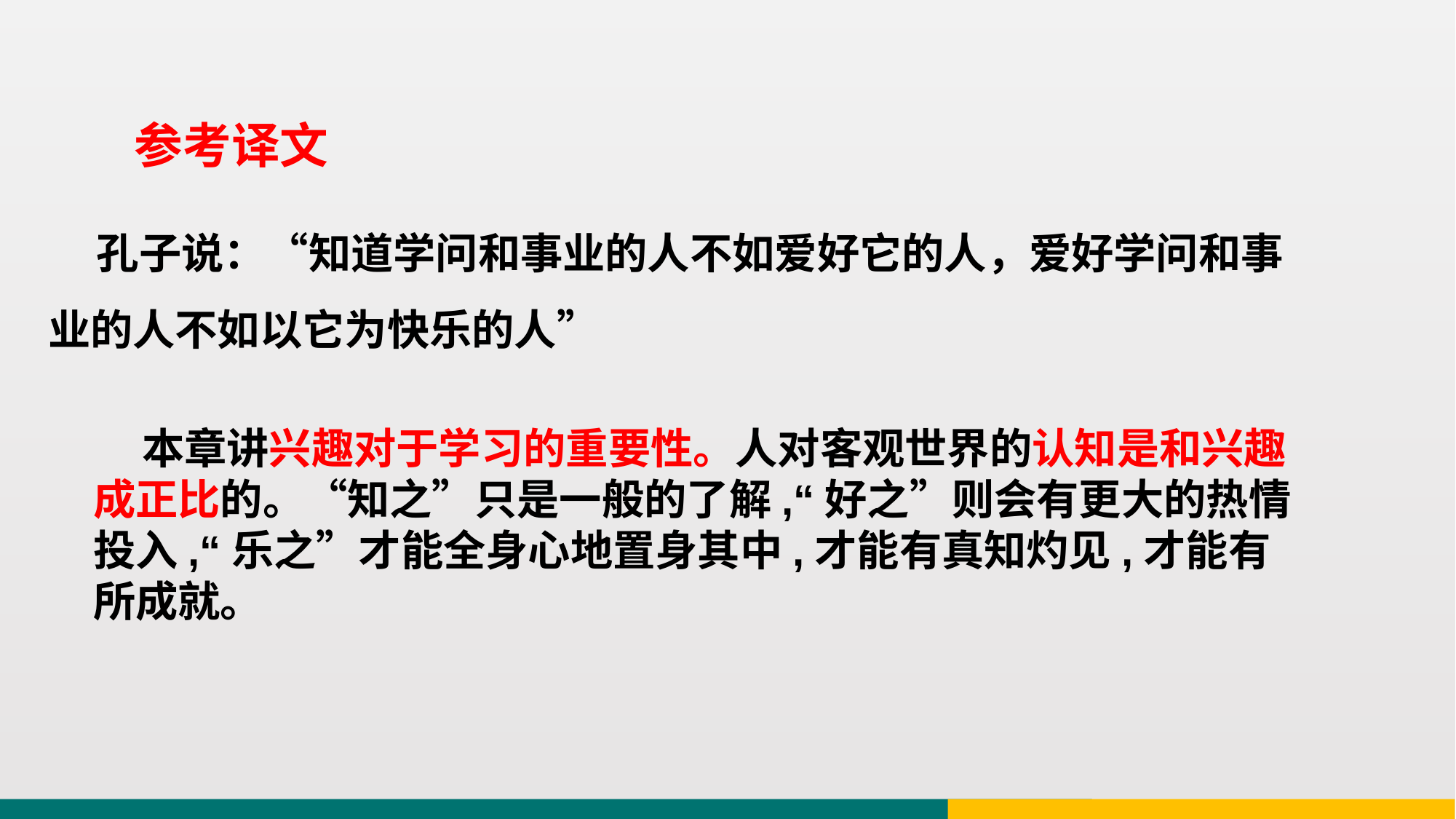

参考译文
    孔子说：“知道学问和事业的人不如爱好它的人，爱好学问和事业的人不如以它为快乐的人”
    本章讲兴趣对于学习的重要性。人对客观世界的认知是和兴趣成正比的。“知之”只是一般的了解,“好之”则会有更大的热情投入,“乐之”才能全身心地置身其中,才能有真知灼见,才能有所成就。